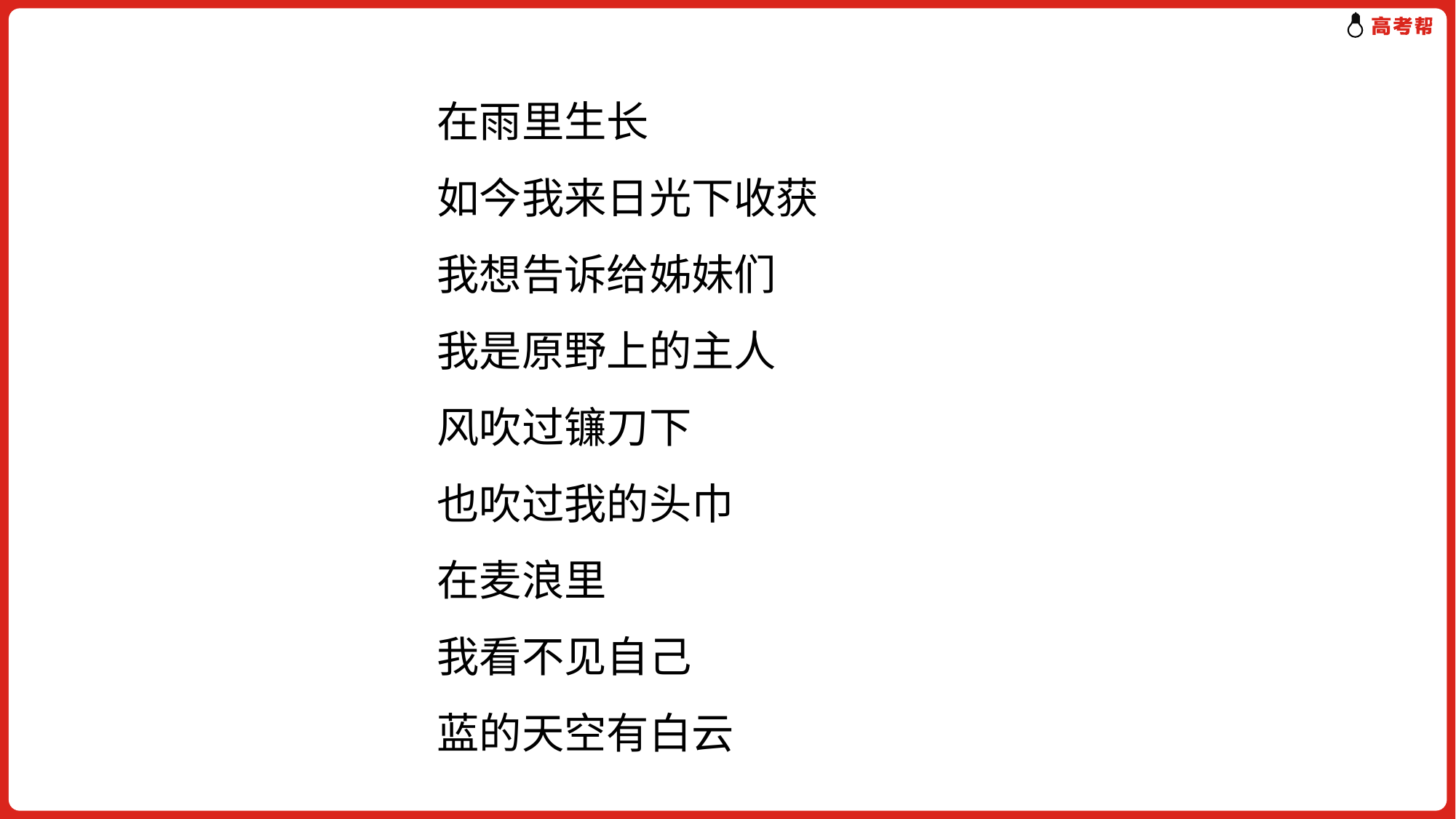

在雨里生长
                                        如今我来日光下收获
                                        我想告诉给姊妹们
                                        我是原野上的主人
                                        风吹过镰刀下
                                        也吹过我的头巾
                                        在麦浪里
                                        我看不见自己
                                        蓝的天空有白云